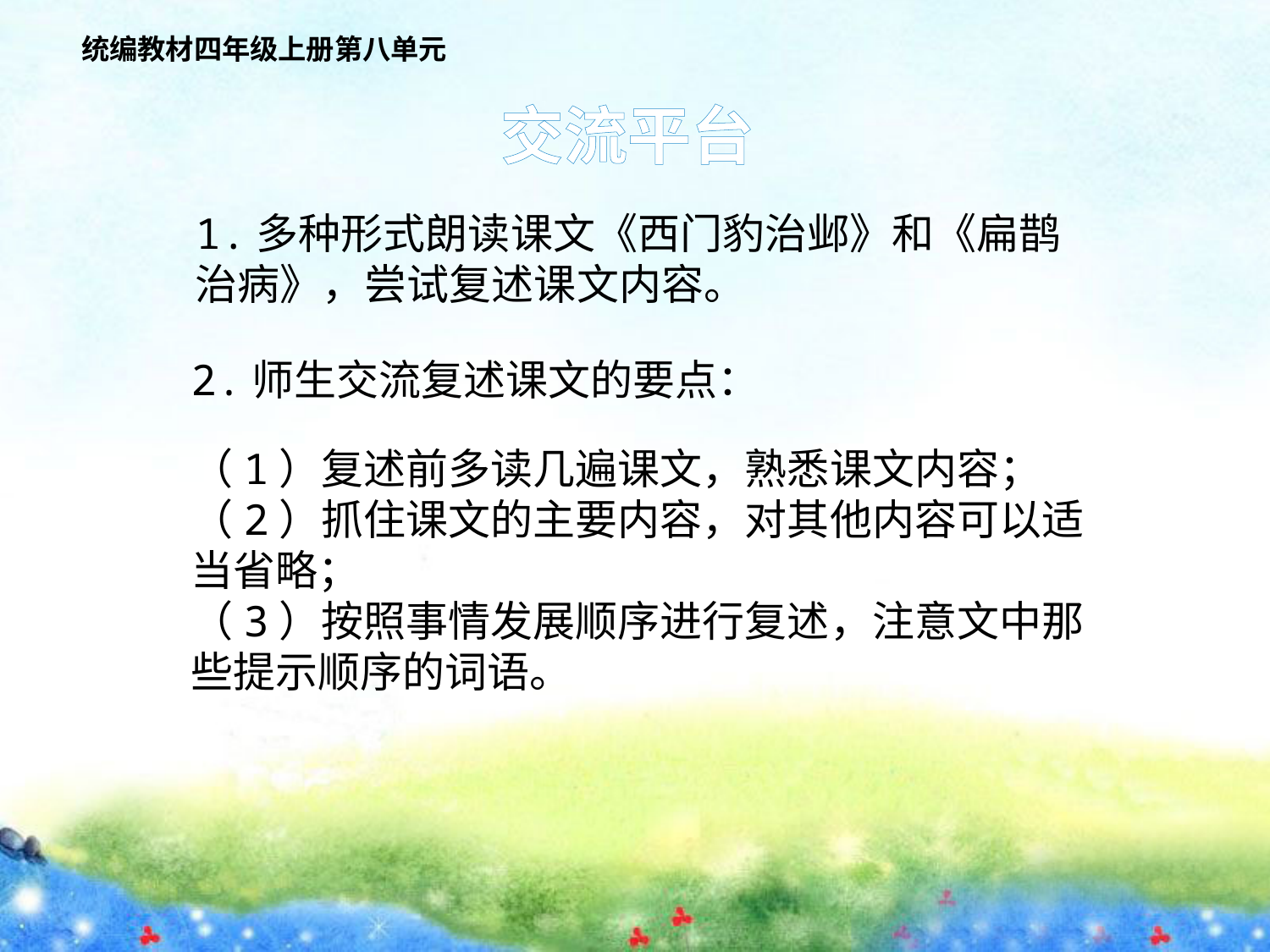

统编教材四年级上册第八单元
交流平台
1.多种形式朗读课文《西门豹治邺》和《扁鹊治病》，尝试复述课文内容。
2.师生交流复述课文的要点：
（1）复述前多读几遍课文，熟悉课文内容；
（2）抓住课文的主要内容，对其他内容可以适当省略；
（3）按照事情发展顺序进行复述，注意文中那些提示顺序的词语。